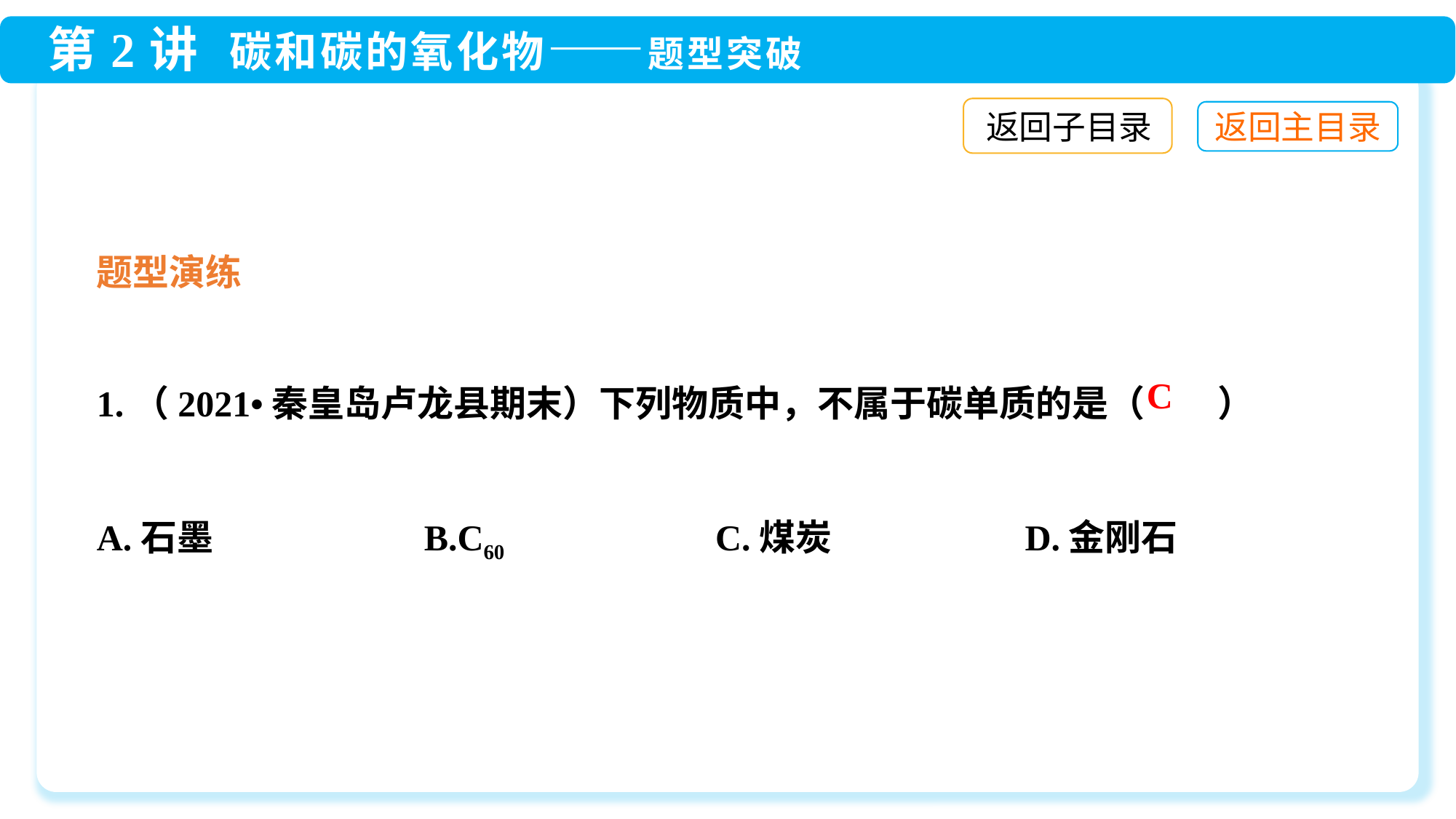

返回子目录
题型演练

1.（2021•秦皇岛卢龙县期末）下列物质中，不属于碳单质的是（　　）

A.石墨　　     	B.C60	                    C.煤炭	                   D.金刚石
C